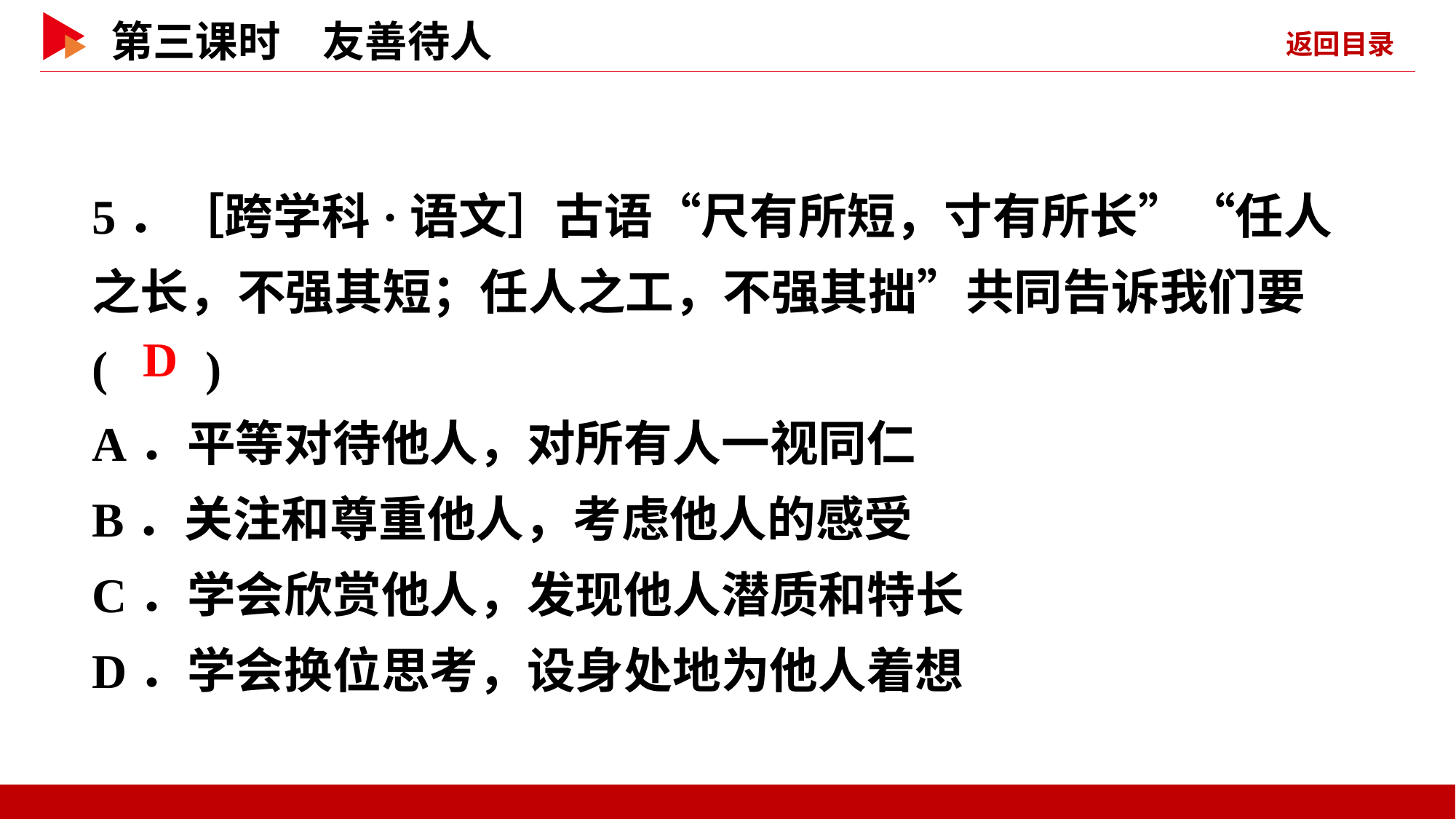

5．［跨学科·语文］古语“尺有所短，寸有所长”“任人之长，不强其短；任人之工，不强其拙”共同告诉我们要
(        )
A．平等对待他人，对所有人一视同仁
B．关注和尊重他人，考虑他人的感受
C．学会欣赏他人，发现他人潜质和特长
D．学会换位思考，设身处地为他人着想
   D